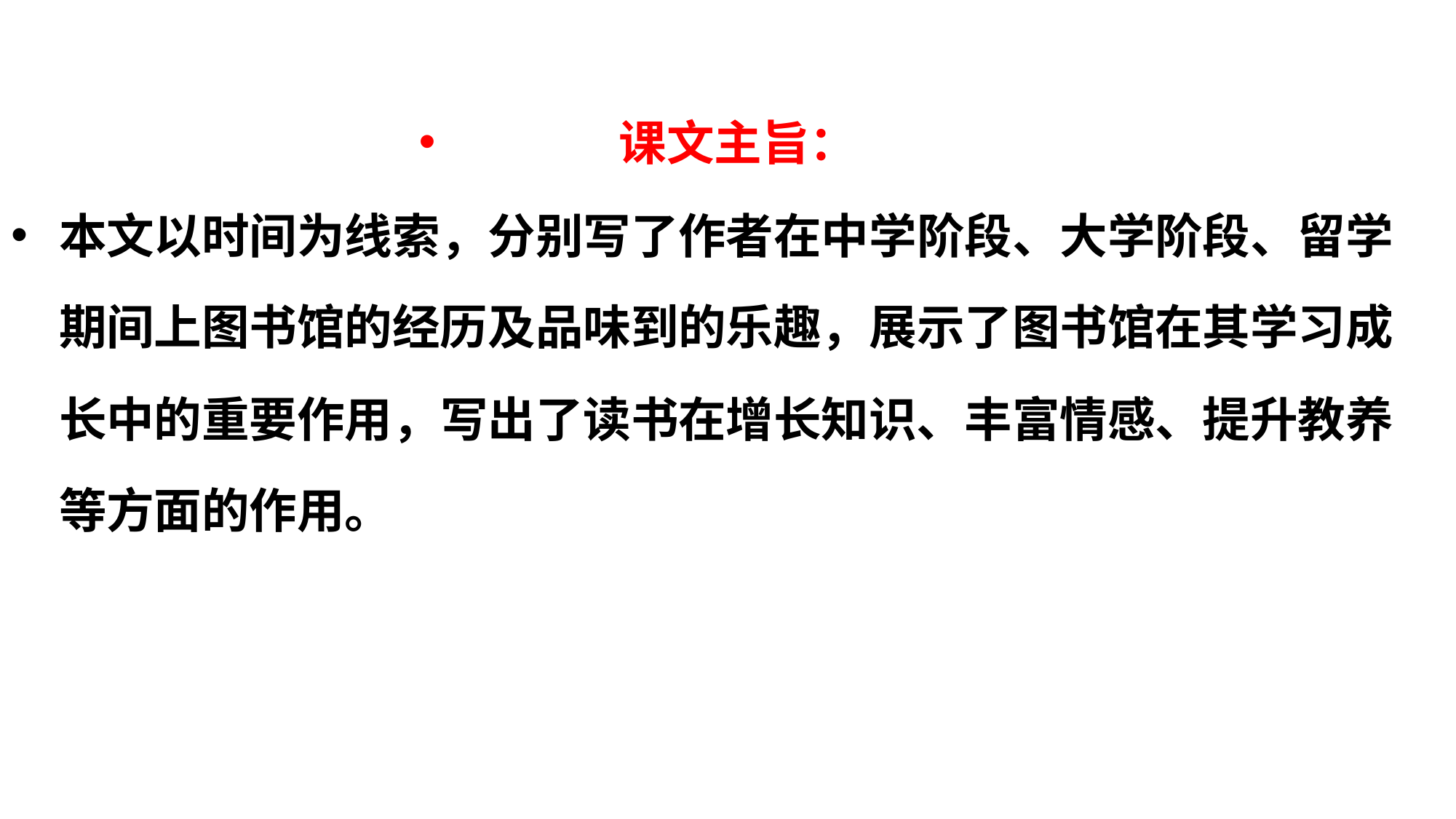

课文主旨：
本文以时间为线索，分别写了作者在中学阶段、大学阶段、留学期间上图书馆的经历及品味到的乐趣，展示了图书馆在其学习成长中的重要作用，写出了读书在增长知识、丰富情感、提升教养等方面的作用。